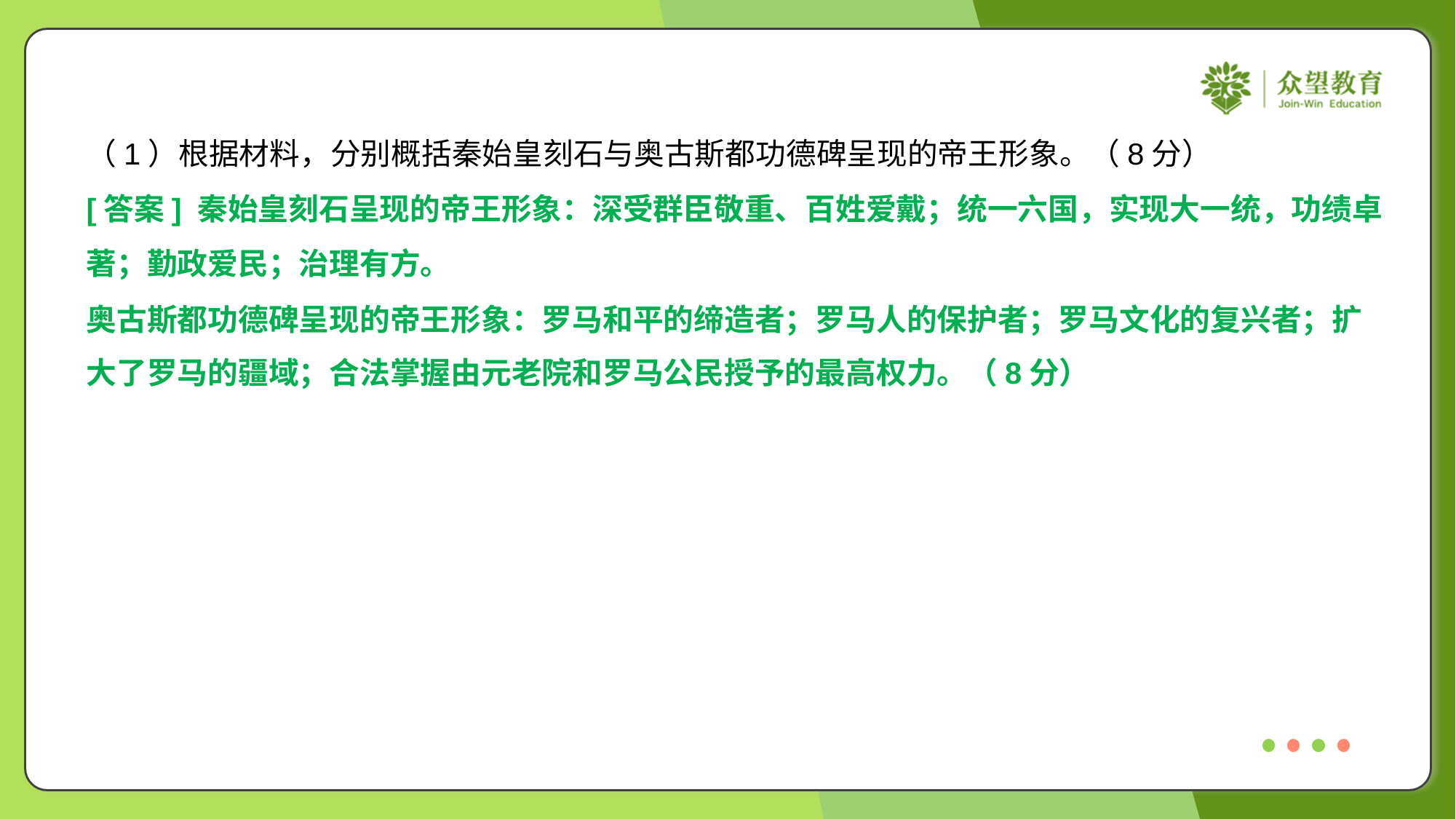

（1）根据材料，分别概括秦始皇刻石与奥古斯都功德碑呈现的帝王形象。（8分）
[答案] 秦始皇刻石呈现的帝王形象：深受群臣敬重、百姓爱戴；统一六国，实现大一统，功绩卓
著；勤政爱民；治理有方。
奥古斯都功德碑呈现的帝王形象：罗马和平的缔造者；罗马人的保护者；罗马文化的复兴者；扩
大了罗马的疆域；合法掌握由元老院和罗马公民授予的最高权力。（8分）